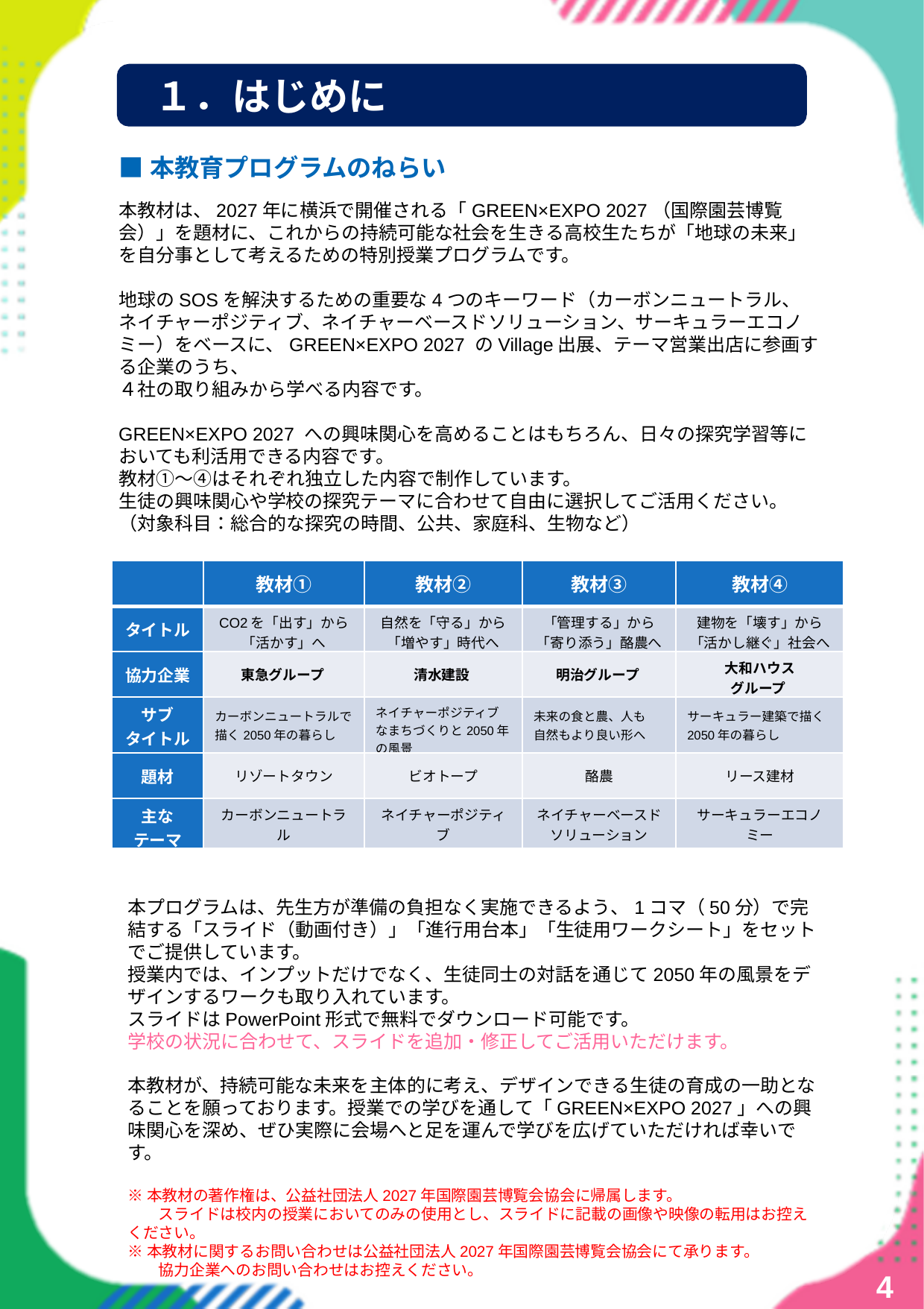

本教材は、2027年に横浜で開催される「GREEN×EXPO 2027（国際園芸博覧会）」を題材に、これからの持続可能な社会を生きる高校生たちが「地球の未来」を自分事として考えるための特別授業プログラムです。
地球のSOSを解決するための重要な4つのキーワード（カーボンニュートラル、ネイチャーポジティブ、NbS、サーキュラーエコノミー）をベースに、協力企業のリアルな取り組み映像から学ぶ、以下の全4テーマをご用意しました。生徒の興味関心や学校の探究テーマに合わせて自由に選択していただけます。
教材① 東急グループ CO2を「出す」から「活かす」へ 〜カーボンニュートラルで描く2050年の暮らし〜
教材② 清水建設 自然を「守る」から「増やす」時代へ 〜ネイチャーポジティブなまちづくりと2050年の風景〜
教材③ 明治グループ 「管理する」から「寄り添う」酪農へ 〜自然×テクノロジー（NbS）で描く2050年の食と農〜
教材④ 大和グループ 建物を「壊す」から「活かし継ぐ」社会へ 〜サーキュラー建築で描く2050年の暮らし〜
本プログラムは、多忙な先生方が準備の負担なく実施できるよう、1コマ（50分）で完結する「スライド（動画リンク付き）」「進行用台本」「生徒用ワークシート」をセットでご提供しています。授業内では、インプットだけでなく、生徒同士の対話を通じて2050年の風景をデザインするワークショップも取り入れています。
また、スライドはPowerPoint形式で無料でダウンロード可能です。学校の実態や生徒のレベル、地域の特性に合わせて、スライド内容を自由に追加・修正してご活用いただけます。 （※本教材の著作権は、公益社団法人2027年国際園芸博覧会協会に帰属します。）

# １．はじめに
■本教育プログラムのねらい
本教材は、2027年に横浜で開催される「GREEN×EXPO 2027（国際園芸博覧会）」を題材に、これからの持続可能な社会を生きる高校生たちが「地球の未来」を自分事として考えるための特別授業プログラムです。

地球のSOSを解決するための重要な4つのキーワード（カーボンニュートラル、
ネイチャーポジティブ、ネイチャーベースドソリューション、サーキュラーエコノミー）をベースに、GREEN×EXPO 2027 のVillage出展、テーマ営業出店に参画する企業のうち、
４社の取り組みから学べる内容です。

GREEN×EXPO 2027 への興味関心を高めることはもちろん、日々の探究学習等においても利活用できる内容です。
教材①～④はそれぞれ独立した内容で制作しています。
生徒の興味関心や学校の探究テーマに合わせて自由に選択してご活用ください。
（対象科目：総合的な探究の時間、公共、家庭科、生物など）

【教材一覧】
|  | 教材① | 教材② | 教材③ | 教材④ |
| --- | --- | --- | --- | --- |
| タイトル | CO2を「出す」から「活かす」へ | 自然を「守る」から「増やす」時代へ | 「管理する」から「寄り添う」酪農へ | 建物を「壊す」から「活かし継ぐ」社会へ |
| 協力企業 | 東急グループ | 清水建設 | 明治グループ | 大和ハウス グループ |
| サブ タイトル | カーボンニュートラルで描く2050年の暮らし | ネイチャーポジティブなまちづくりと2050年の風景 | 未来の食と農、人も 自然もより良い形へ | サーキュラー建築で描く2050年の暮らし |
| 題材 | リゾートタウン | ビオトープ | 酪農 | リース建材 |
| 主な テーマ | カーボンニュートラル | ネイチャーポジティブ | ネイチャーベースド ソリューション | サーキュラーエコノミー |
本プログラムは、先生方が準備の負担なく実施できるよう、1コマ（50分）で完結する「スライド（動画付き）」「進行用台本」「生徒用ワークシート」をセットでご提供しています。
授業内では、インプットだけでなく、生徒同士の対話を通じて2050年の風景をデザインするワークも取り入れています。
スライドはPowerPoint形式で無料でダウンロード可能です。
学校の状況に合わせて、スライドを追加・修正してご活用いただけます。

本教材が、持続可能な未来を主体的に考え、デザインできる生徒の育成の一助となることを願っております。授業での学びを通して「GREEN×EXPO 2027」への興味関心を深め、ぜひ実際に会場へと足を運んで学びを広げていただければ幸いです。

※本教材の著作権は、公益社団法人2027年国際園芸博覧会協会に帰属します。
　　スライドは校内の授業においてのみの使用とし、スライドに記載の画像や映像の転用はお控えください。
※本教材に関するお問い合わせは公益社団法人2027年国際園芸博覧会協会にて承ります。
　　協力企業へのお問い合わせはお控えください。
4